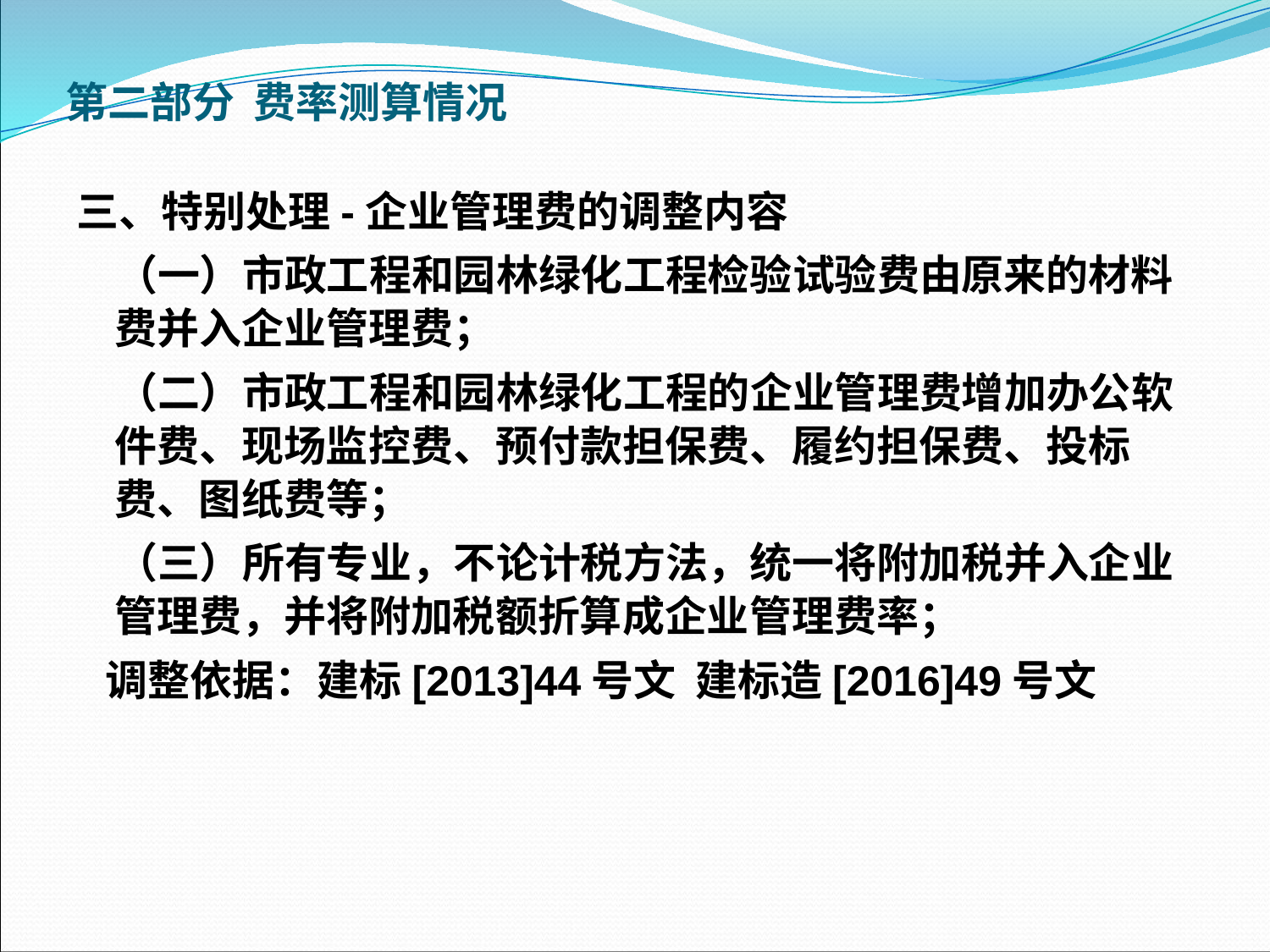

第二部分  费率测算情况
三、特别处理-企业管理费的调整内容
   （一）市政工程和园林绿化工程检验试验费由原来的材料费并入企业管理费；
   （二）市政工程和园林绿化工程的企业管理费增加办公软件费、现场监控费、预付款担保费、履约担保费、投标费、图纸费等；
   （三）所有专业，不论计税方法，统一将附加税并入企业管理费，并将附加税额折算成企业管理费率；
  调整依据：建标[2013]44号文  建标造[2016]49号文